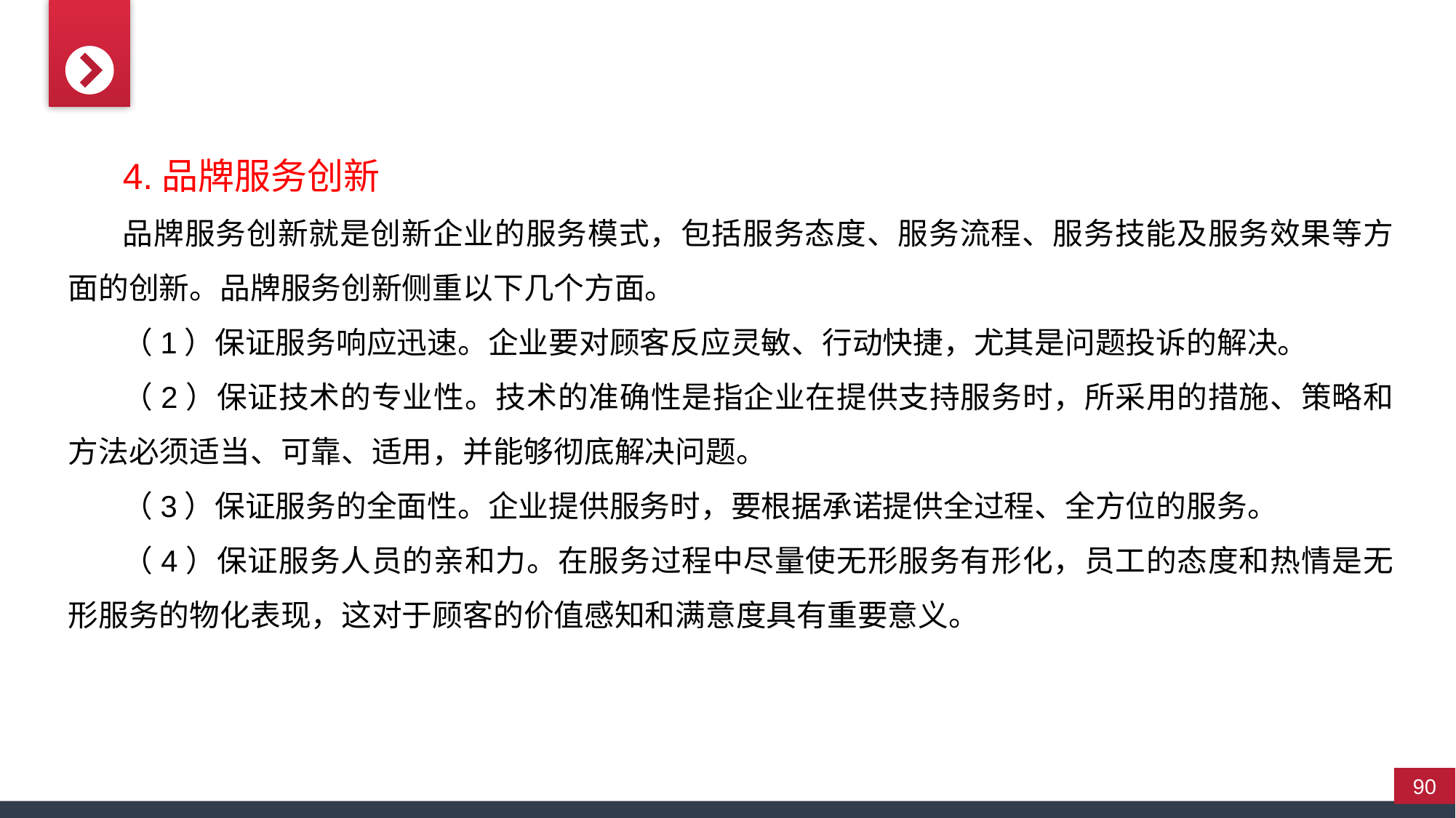

4.品牌服务创新
品牌服务创新就是创新企业的服务模式，包括服务态度、服务流程、服务技能及服务效果等方面的创新。品牌服务创新侧重以下几个方面。
（1）保证服务响应迅速。企业要对顾客反应灵敏、行动快捷，尤其是问题投诉的解决。
（2）保证技术的专业性。技术的准确性是指企业在提供支持服务时，所采用的措施、策略和方法必须适当、可靠、适用，并能够彻底解决问题。
（3）保证服务的全面性。企业提供服务时，要根据承诺提供全过程、全方位的服务。
（4）保证服务人员的亲和力。在服务过程中尽量使无形服务有形化，员工的态度和热情是无形服务的物化表现，这对于顾客的价值感知和满意度具有重要意义。